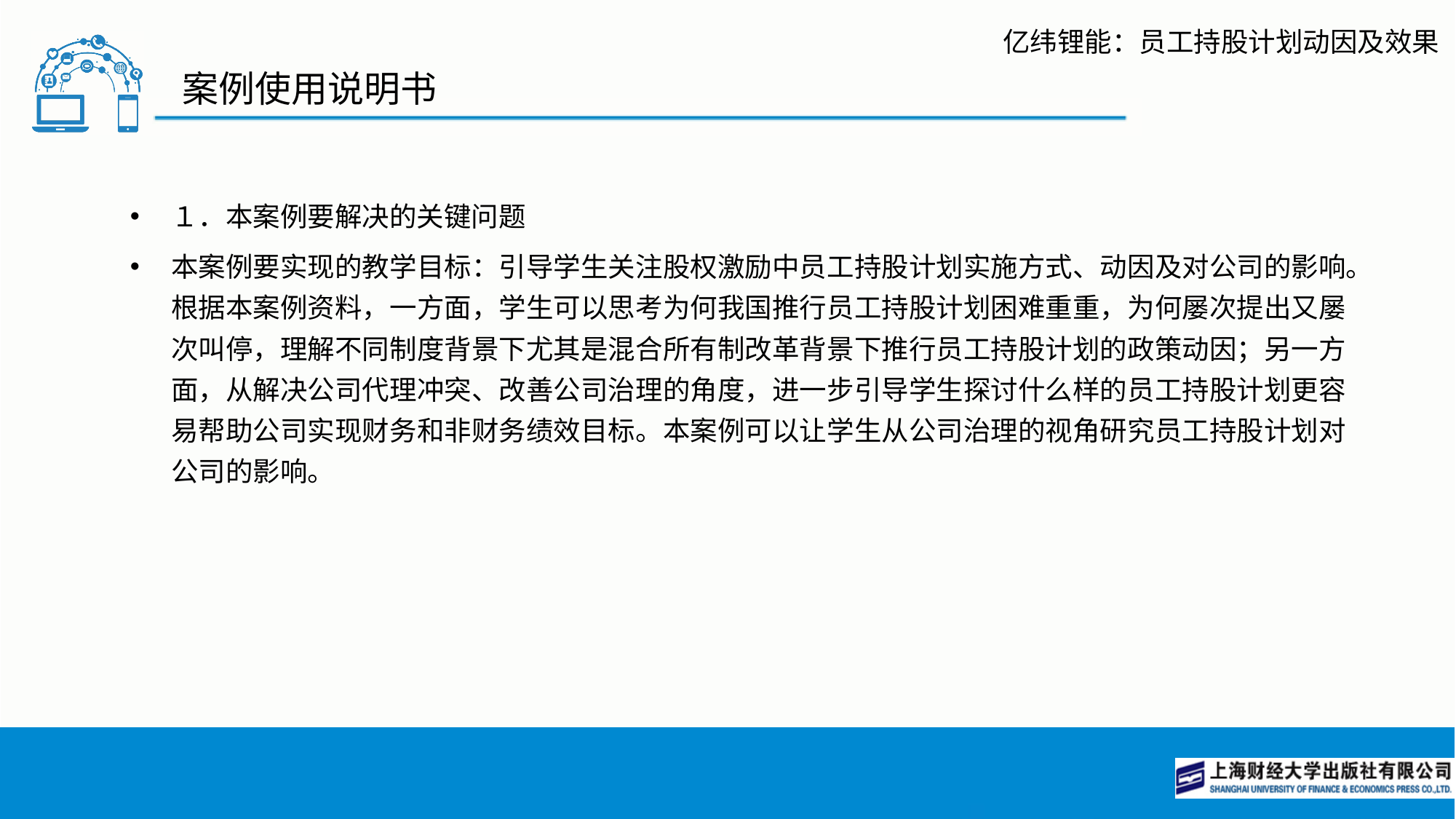

亿纬锂能：员工持股计划动因及效果
# 案例使用说明书
１．本案例要解决的关键问题
本案例要实现的教学目标：引导学生关注股权激励中员工持股计划实施方式、动因及对公司的影响。根据本案例资料，一方面，学生可以思考为何我国推行员工持股计划困难重重，为何屡次提出又屡次叫停，理解不同制度背景下尤其是混合所有制改革背景下推行员工持股计划的政策动因；另一方面，从解决公司代理冲突、改善公司治理的角度，进一步引导学生探讨什么样的员工持股计划更容易帮助公司实现财务和非财务绩效目标。本案例可以让学生从公司治理的视角研究员工持股计划对公司的影响。